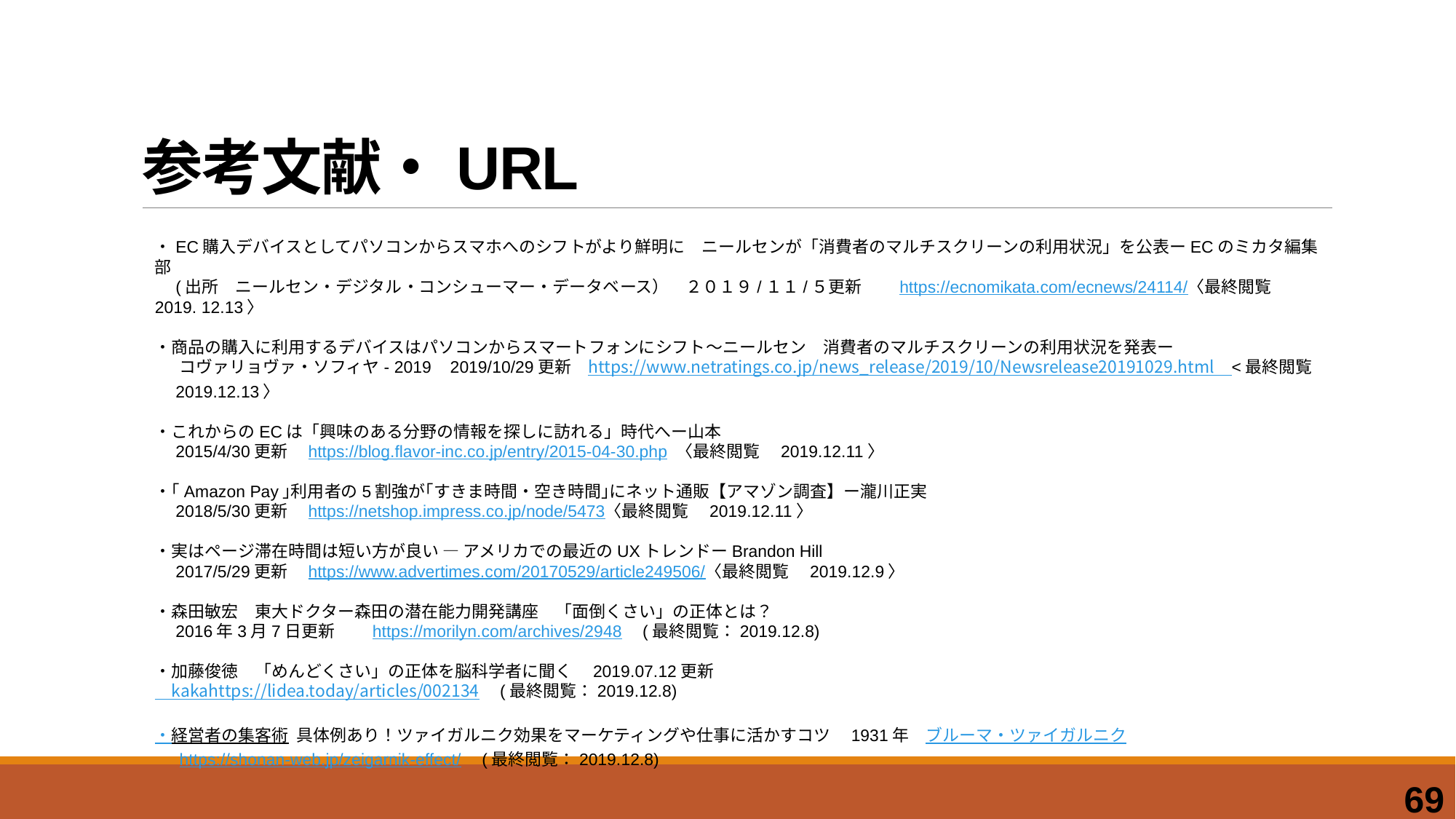

# 参考文献・URL
・EC購入デバイスとしてパソコンからスマホへのシフトがより鮮明に　ニールセンが「消費者のマルチスクリーンの利用状況」を公表ーECのミカタ編集部
　(出所　ニールセン・デジタル・コンシューマー・データベース）　２０１９​/１１/５更新　　https://ecnomikata.com/ecnews/24114/〈最終閲覧　2019. 12.13〉

・商品の購入に利用するデバイスはパソコンからスマートフォンにシフト～ニールセン　消費者のマルチスクリーンの利用状況を発表ー
 　コヴァリョヴァ・ソフィヤ- 2019    2019/10/29更新　https://www.netratings.co.jp/news_release/2019/10/Newsrelease20191029.html　<最終閲覧　2019.12.13〉

・これからのECは「興味のある分野の情報を探しに訪れる」時代へー山本
　2015/4/30更新　https://blog.flavor-inc.co.jp/entry/2015-04-30.php 〈最終閲覧　2019.12.11〉

・｢Amazon Pay｣利用者の5割強が｢すきま時間・空き時間｣にネット通販【アマゾン調査】ー瀧川正実
　2018/5/30更新　https://netshop.impress.co.jp/node/5473〈最終閲覧　2019.12.11〉

・実はページ滞在時間は短い方が良い — アメリカでの最近のUXトレンドーBrandon Hill
　2017/5/29更新　https://www.advertimes.com/20170529/article249506/〈最終閲覧　2019.12.9〉

・森田敏宏　東大ドクター森田の潜在能力開発講座　「面倒くさい」の正体とは？
　2016年3月7日更新　　https://morilyn.com/archives/2948　(最終閲覧：2019.12.8)

・加藤俊徳　「めんどくさい」の正体を脳科学者に聞く　2019.07.12更新
　kakahttps://lidea.today/articles/002134　(最終閲覧：2019.12.8)

・経営者の集客術  具体例あり！ツァイガルニク効果をマーケティングや仕事に活かすコツ　1931年　ブルーマ・ツァイガルニク
　 https://shonan-web.jp/zeigarnik-effect/　(最終閲覧：2019.12.8)
69